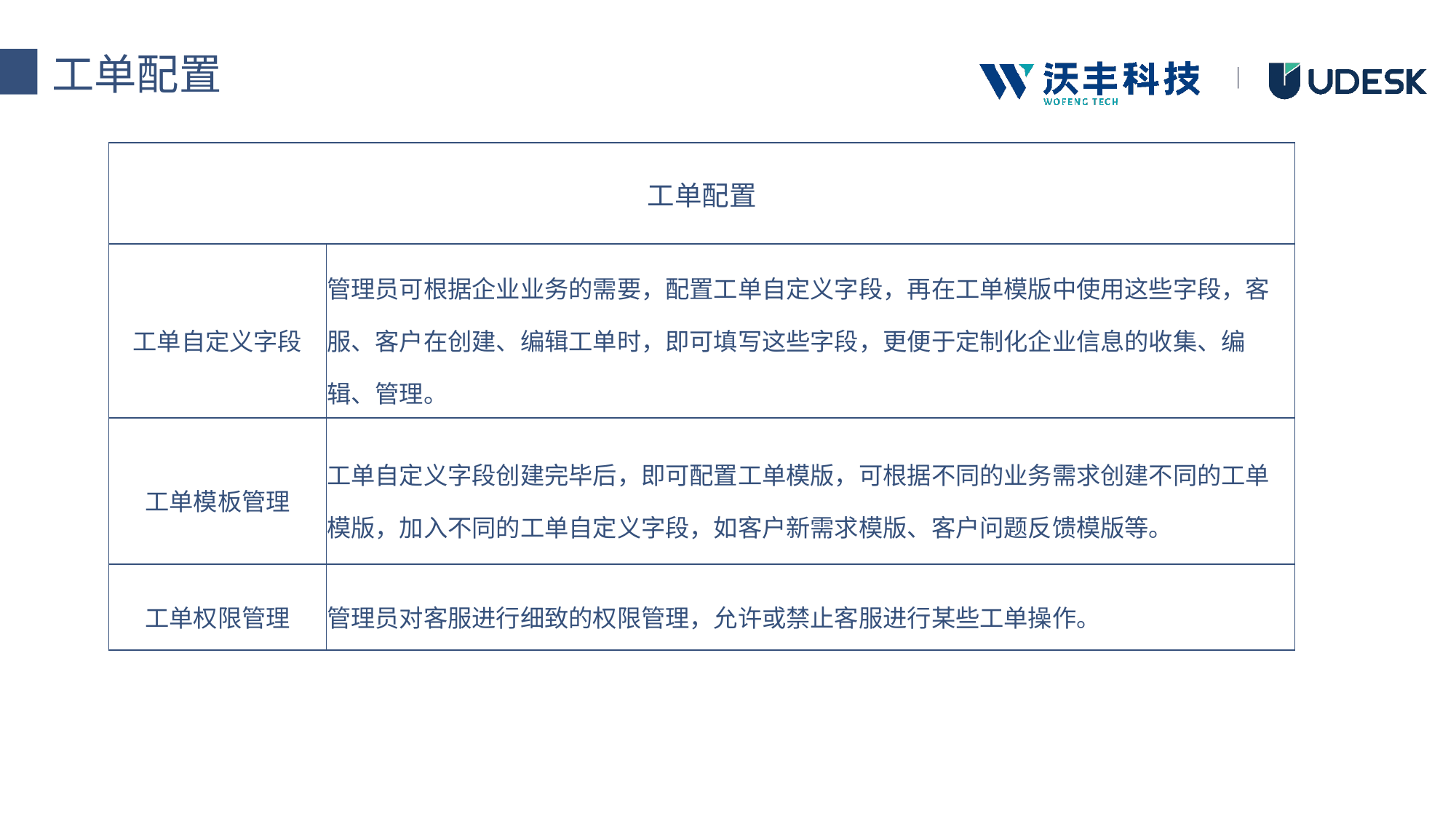

工单配置
| 工单配置 |  |
| --- | --- |
| 工单自定义字段 | 管理员可根据企业业务的需要，配置工单自定义字段，再在工单模版中使用这些字段，客服、客户在创建、编辑工单时，即可填写这些字段，更便于定制化企业信息的收集、编辑、管理。 |
| 工单模板管理 | 工单自定义字段创建完毕后，即可配置工单模版，可根据不同的业务需求创建不同的工单模版，加入不同的工单自定义字段，如客户新需求模版、客户问题反馈模版等。 |
| 工单权限管理 | 管理员对客服进行细致的权限管理，允许或禁止客服进行某些工单操作。 |